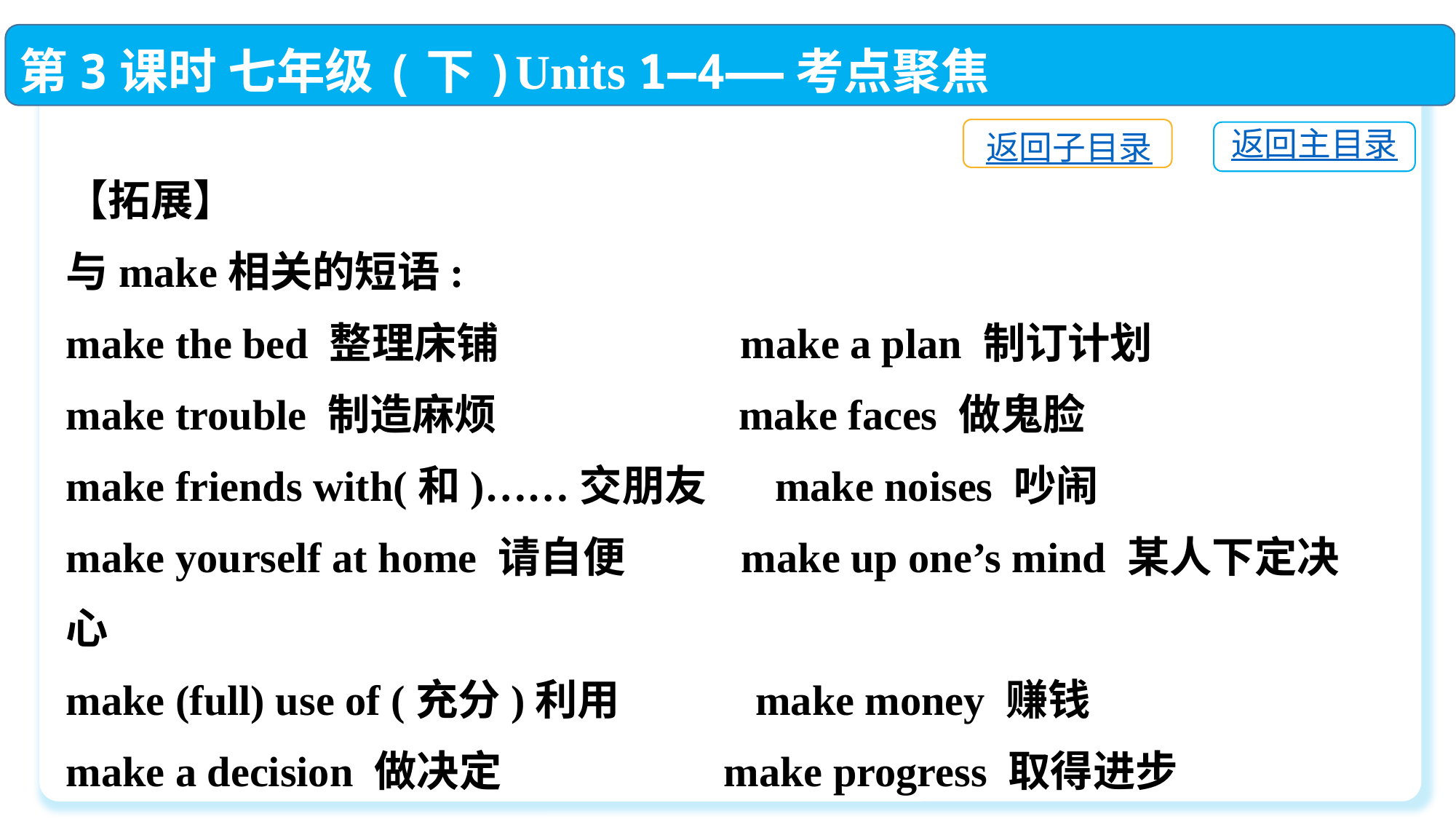

第3课时 七年级(下)Units 1—4——考点聚焦

返回子目录
返回主目录
【拓展】
与make相关的短语:
make the bed 整理床铺                        make a plan 制订计划
make trouble 制造麻烦                        make faces 做鬼脸
make friends with(和)……交朋友      make noises 吵闹
make yourself at home 请自便           make up one’s mind 某人下定决心
make (full) use of (充分)利用             make money 赚钱
make a decision 做决定                      make progress 取得进步
make sure 确保,弄清楚